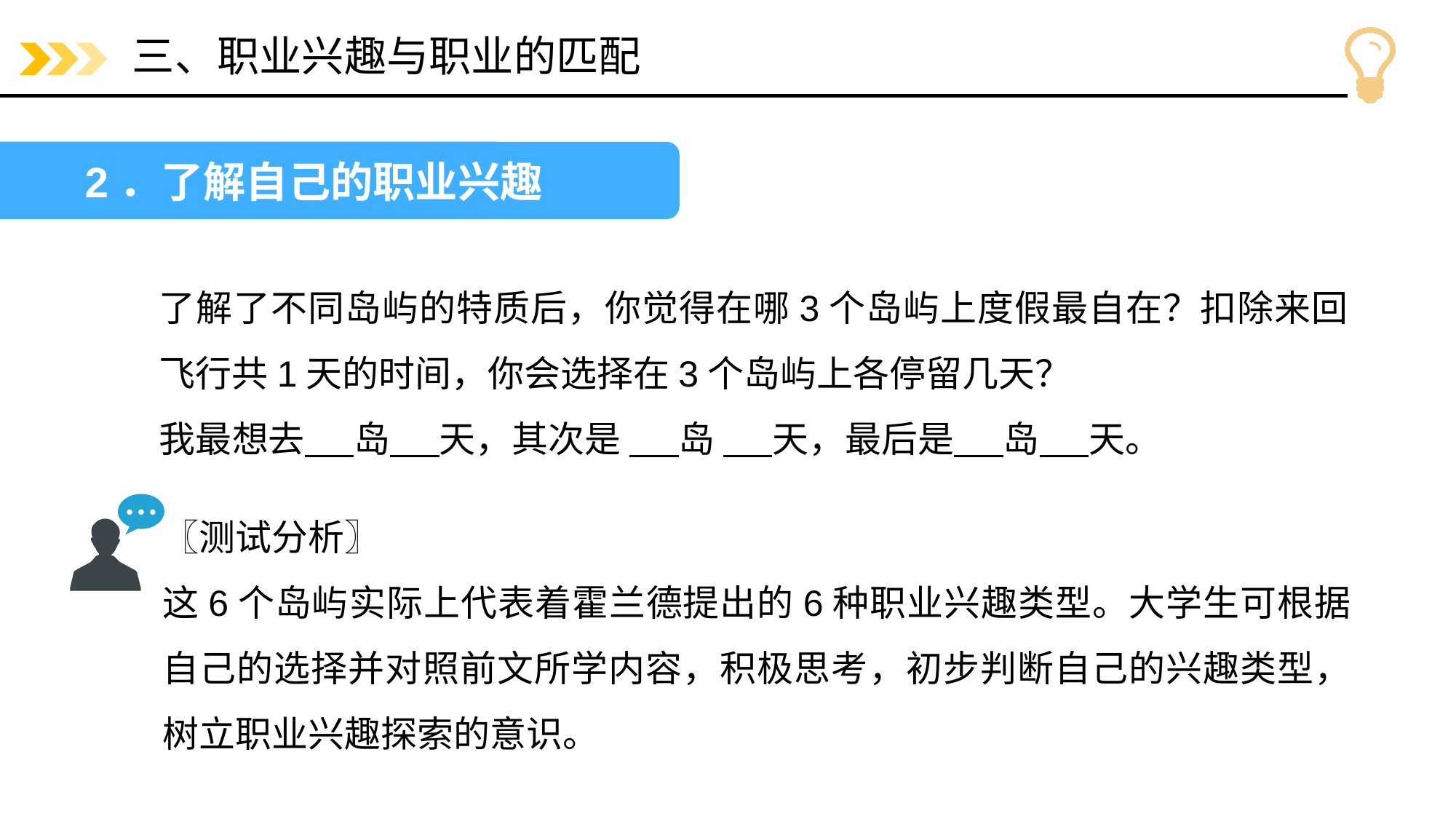

26
# 三、职业兴趣与职业的匹配
2．了解自己的职业兴趣
了解了不同岛屿的特质后，你觉得在哪3个岛屿上度假最自在？扣除来回飞行共1天的时间，你会选择在3个岛屿上各停留几天？
我最想去      岛      天，其次是       岛       天，最后是      岛      天。
〖测试分析〗
这6个岛屿实际上代表着霍兰德提出的6种职业兴趣类型。大学生可根据自己的选择并对照前文所学内容，积极思考，初步判断自己的兴趣类型，树立职业兴趣探索的意识。